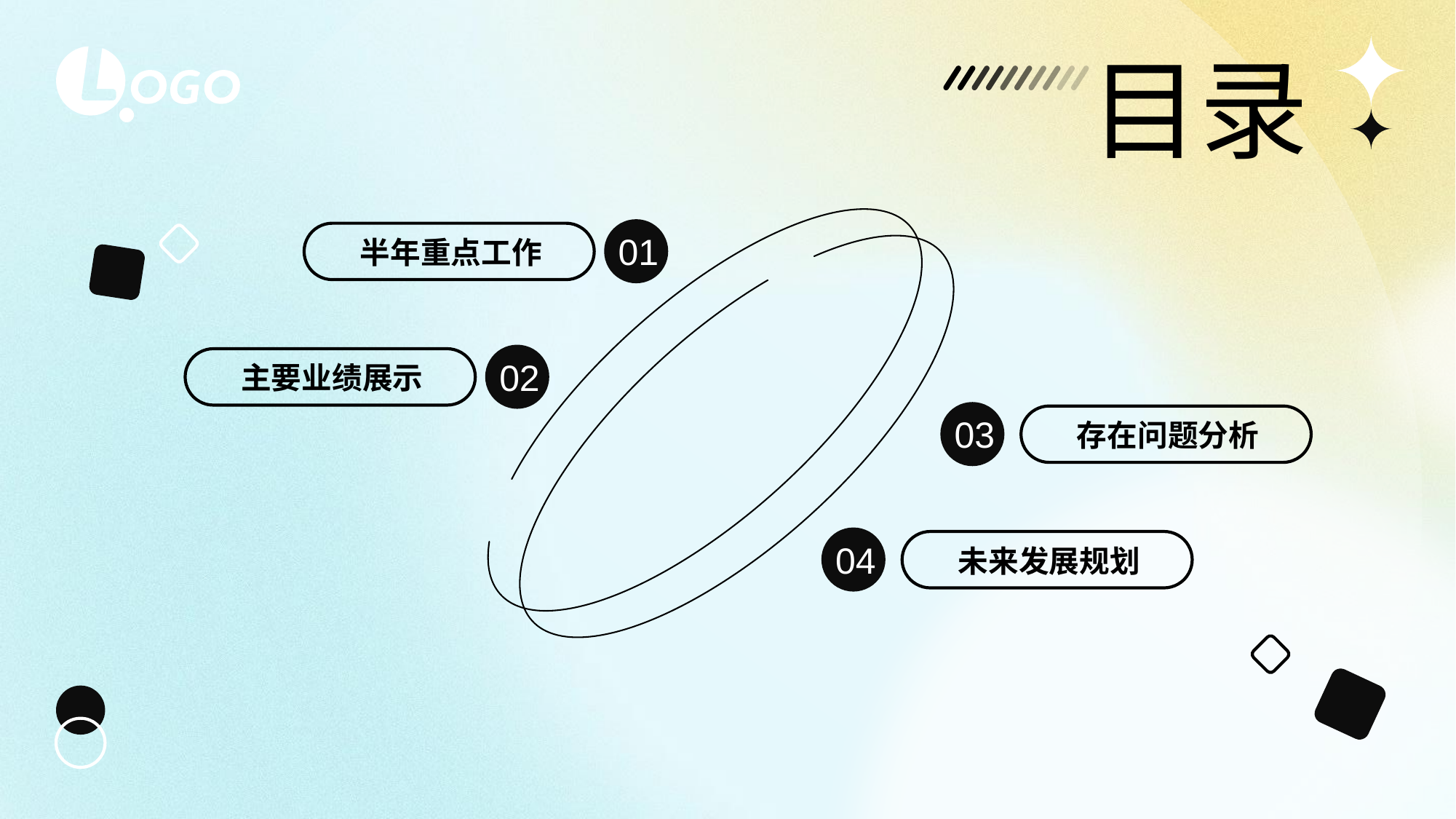

目录

01
半年重点工作

02
主要业绩展示

03

存在问题分析

04

未来发展规划